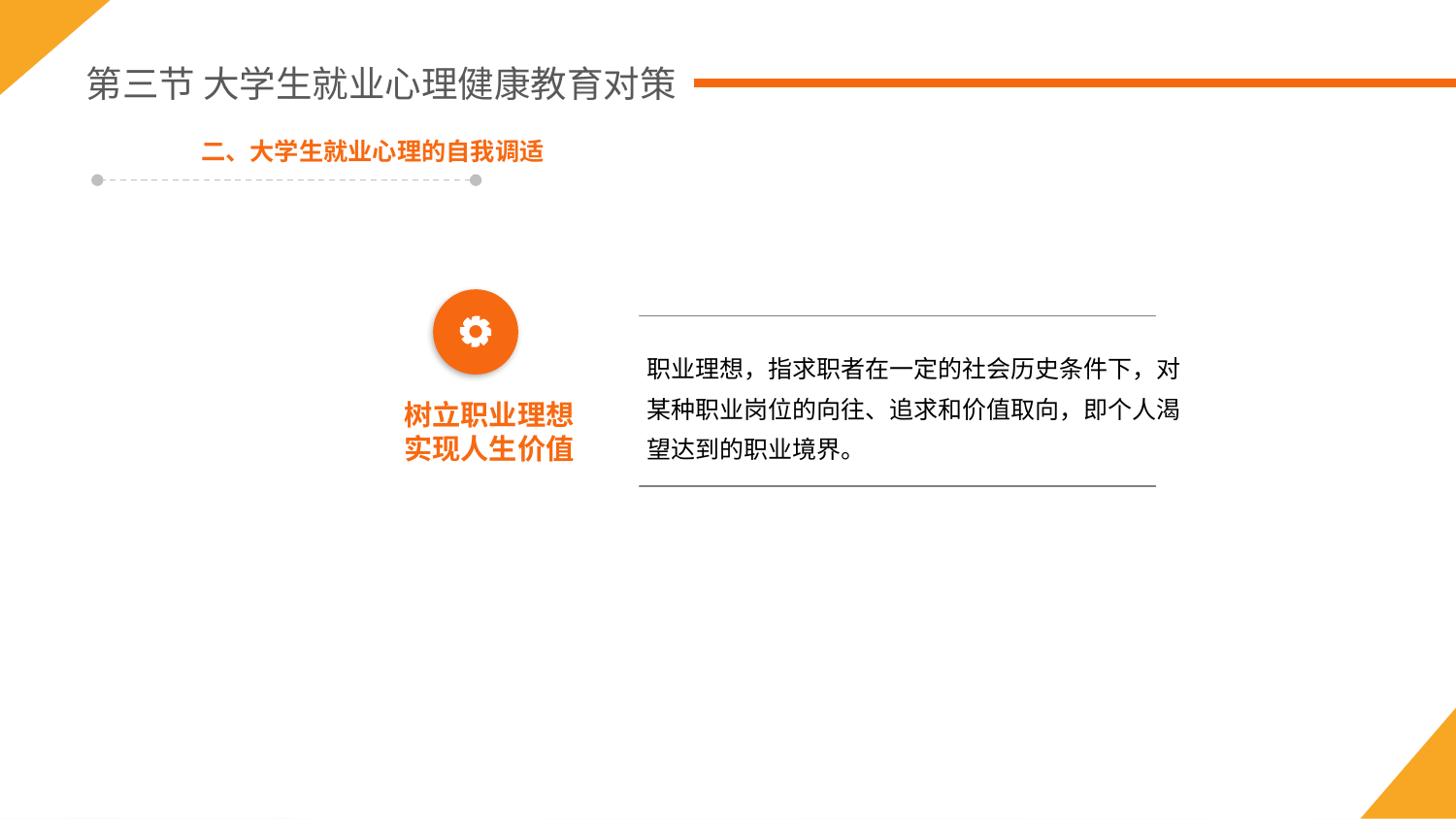

第三节 大学生就业心理健康教育对策
二、大学生就业心理的自我调适

职业理想，指求职者在一定的社会历史条件下，对某种职业岗位的向往、追求和价值取向，即个人渴望达到的职业境界。
树立职业理想
实现人生价值